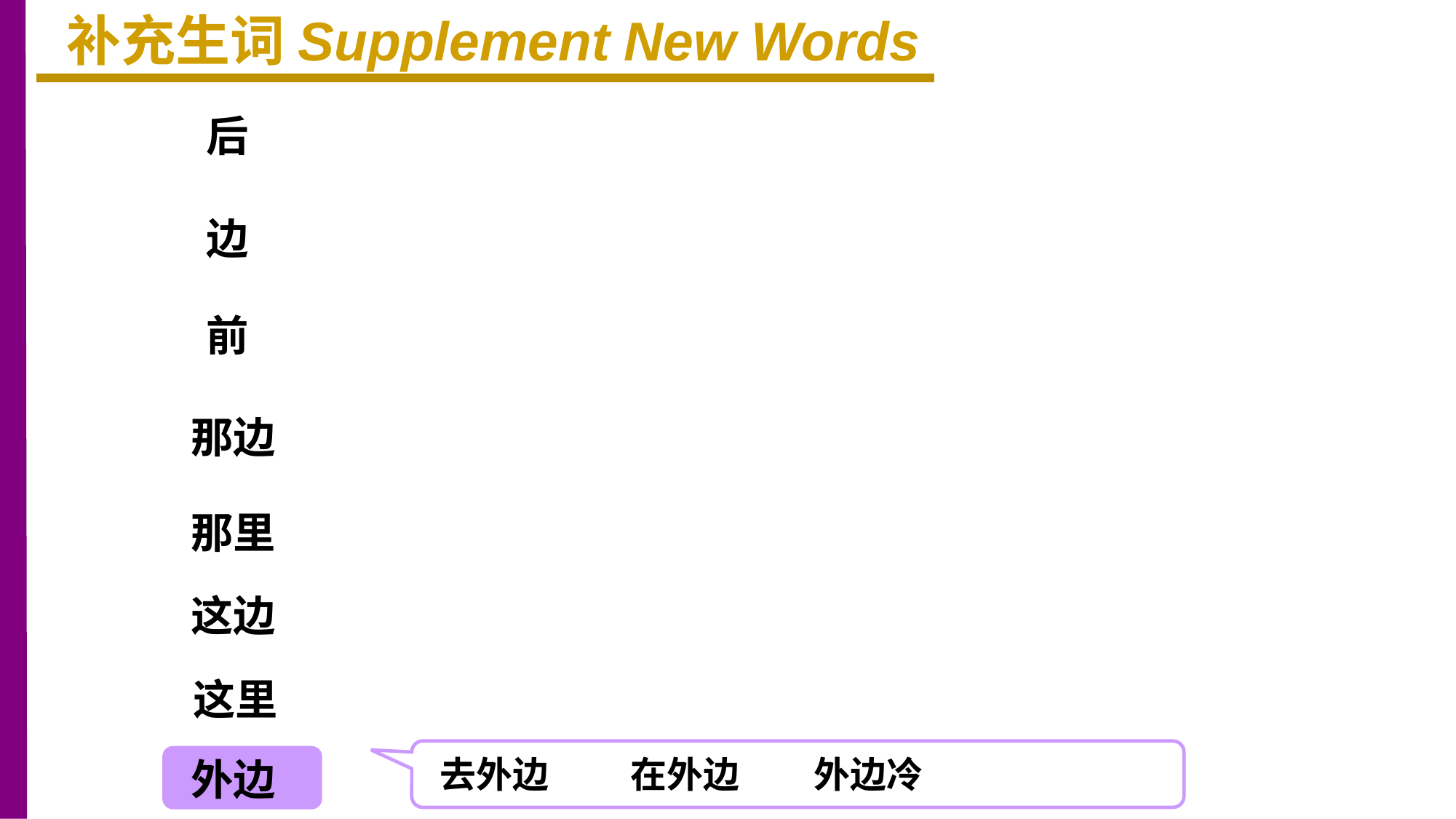

补充生词Supplement New Words
后
边
前
那边
那里
这边
这里

去外边          在外边         外边冷
外边